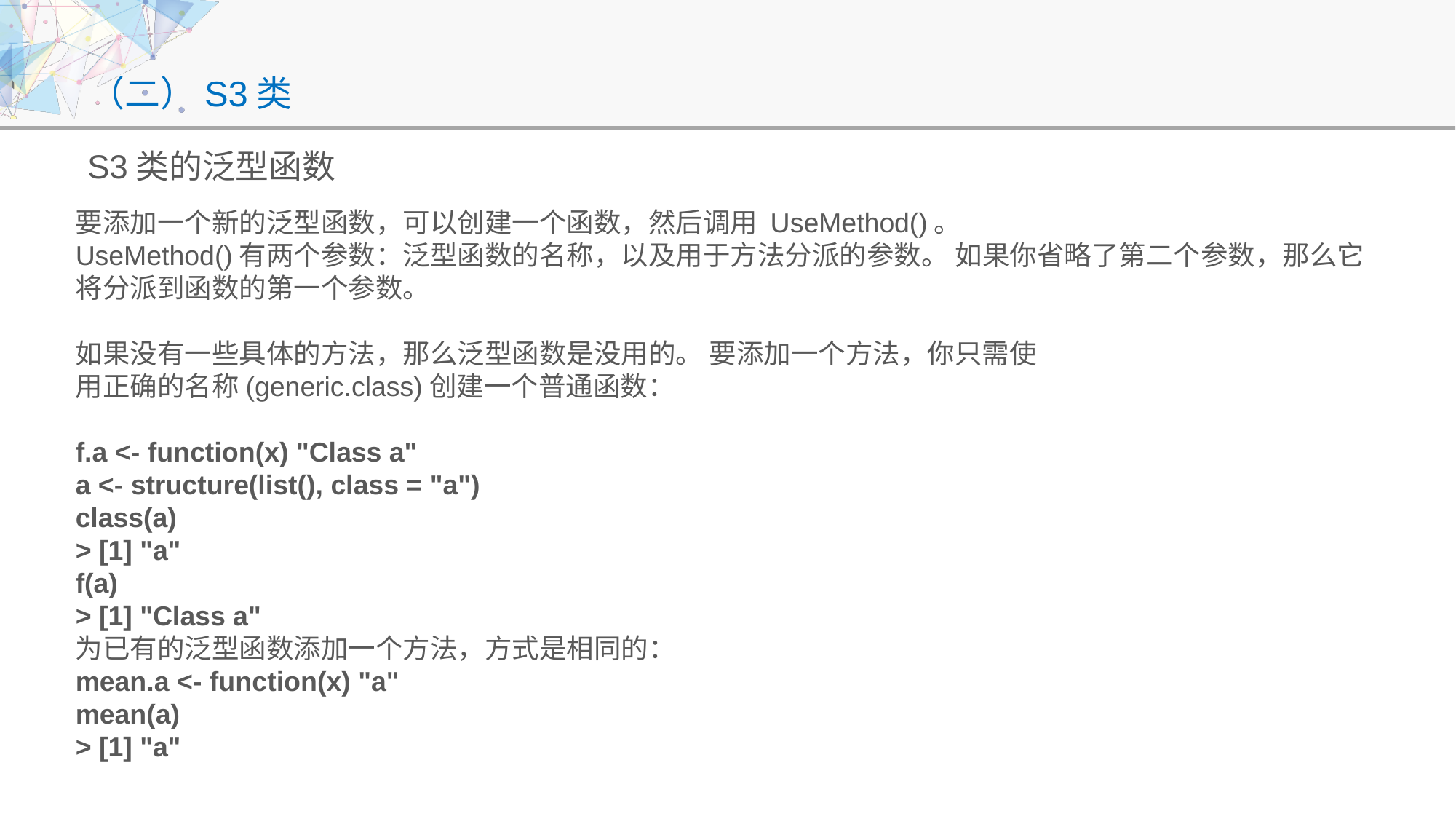

# （二）S3类
S3类的泛型函数
要添加一个新的泛型函数，可以创建一个函数，然后调用 UseMethod()。
UseMethod()有两个参数：泛型函数的名称，以及用于方法分派的参数。 如果你省略了第二个参数，那么它将分派到函数的第一个参数。

如果没有一些具体的方法，那么泛型函数是没用的。 要添加一个方法，你只需使
用正确的名称(generic.class)创建一个普通函数：

f.a <- function(x) "Class a"
a <- structure(list(), class = "a")
class(a)
> [1] "a"
f(a)
> [1] "Class a"
为已有的泛型函数添加一个方法，方式是相同的：
mean.a <- function(x) "a"
mean(a)
> [1] "a"